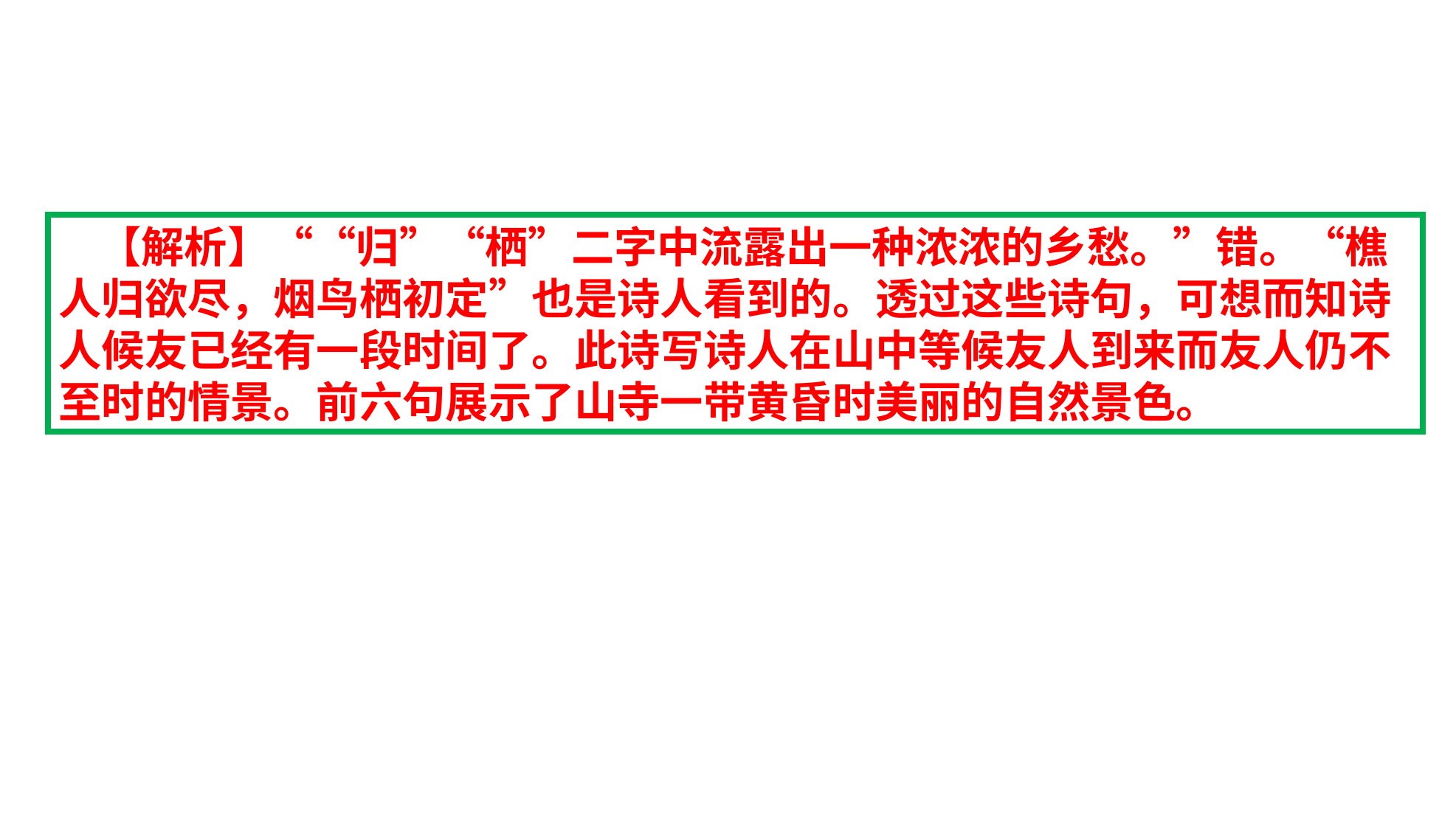

【解析】““归”“栖”二字中流露出一种浓浓的乡愁。”错。“樵人归欲尽，烟鸟栖初定”也是诗人看到的。透过这些诗句，可想而知诗人候友已经有一段时间了。此诗写诗人在山中等候友人到来而友人仍不至时的情景。前六句展示了山寺一带黄昏时美丽的自然景色。